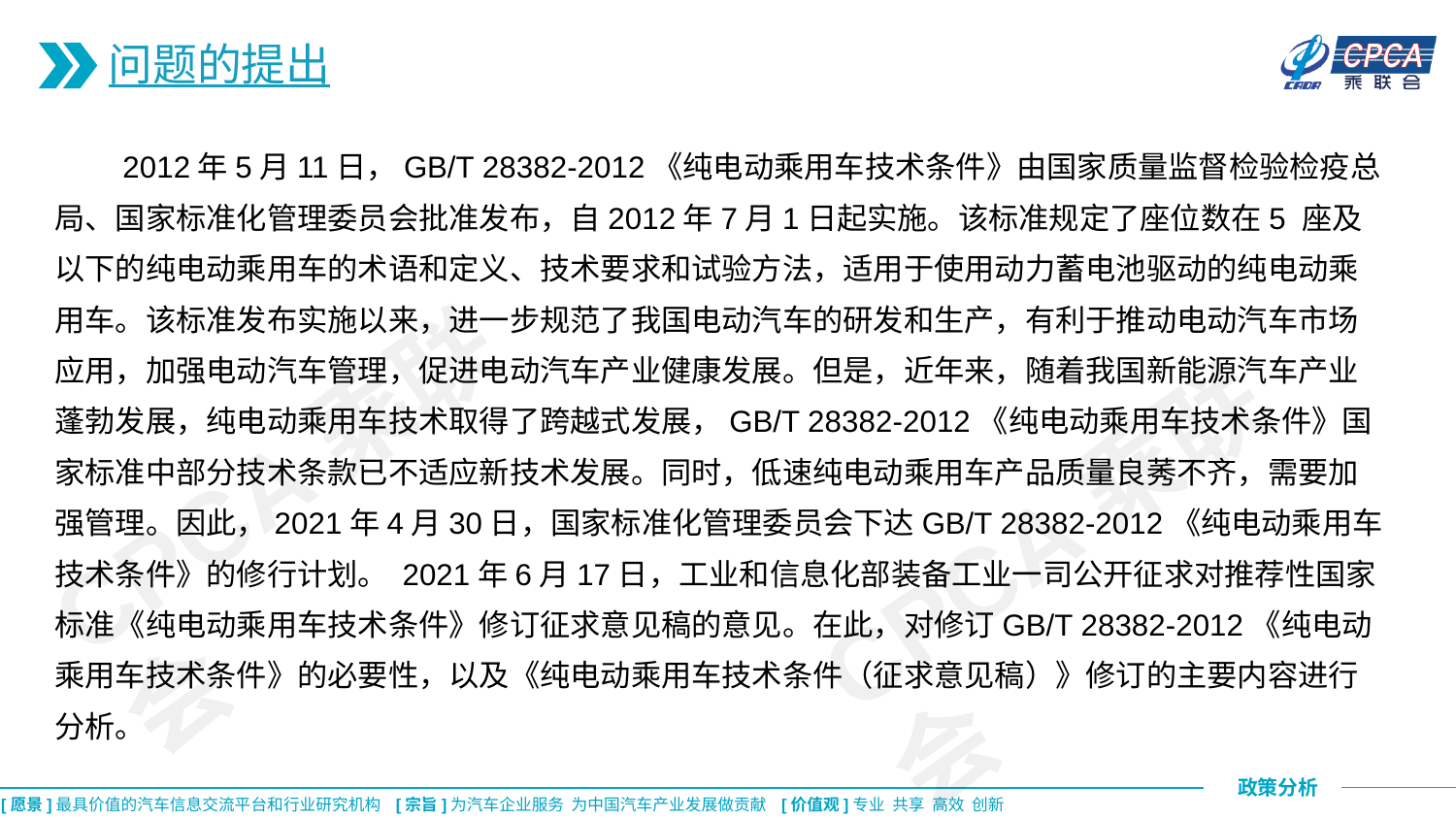

问题的提出
        2012年5月11日，GB/T 28382-2012《纯电动乘用车技术条件》由国家质量监督检验检疫总局、国家标准化管理委员会批准发布，自2012年7月1日起实施。该标准规定了座位数在5 座及以下的纯电动乘用车的术语和定义、技术要求和试验方法，适用于使用动力蓄电池驱动的纯电动乘用车。该标准发布实施以来，进一步规范了我国电动汽车的研发和生产，有利于推动电动汽车市场应用，加强电动汽车管理，促进电动汽车产业健康发展。但是，近年来，随着我国新能源汽车产业蓬勃发展，纯电动乘用车技术取得了跨越式发展，GB/T 28382-2012《纯电动乘用车技术条件》国家标准中部分技术条款已不适应新技术发展。同时，低速纯电动乘用车产品质量良莠不齐，需要加强管理。因此，2021年4月30日，国家标准化管理委员会下达GB/T 28382-2012《纯电动乘用车技术条件》的修行计划。 2021年6月17日，工业和信息化部装备工业一司公开征求对推荐性国家标准《纯电动乘用车技术条件》修订征求意见稿的意见。在此，对修订GB/T 28382-2012《纯电动乘用车技术条件》的必要性，以及《纯电动乘用车技术条件（征求意见稿）》修订的主要内容进行分析。
CPCA乘联会
CPCA乘联会